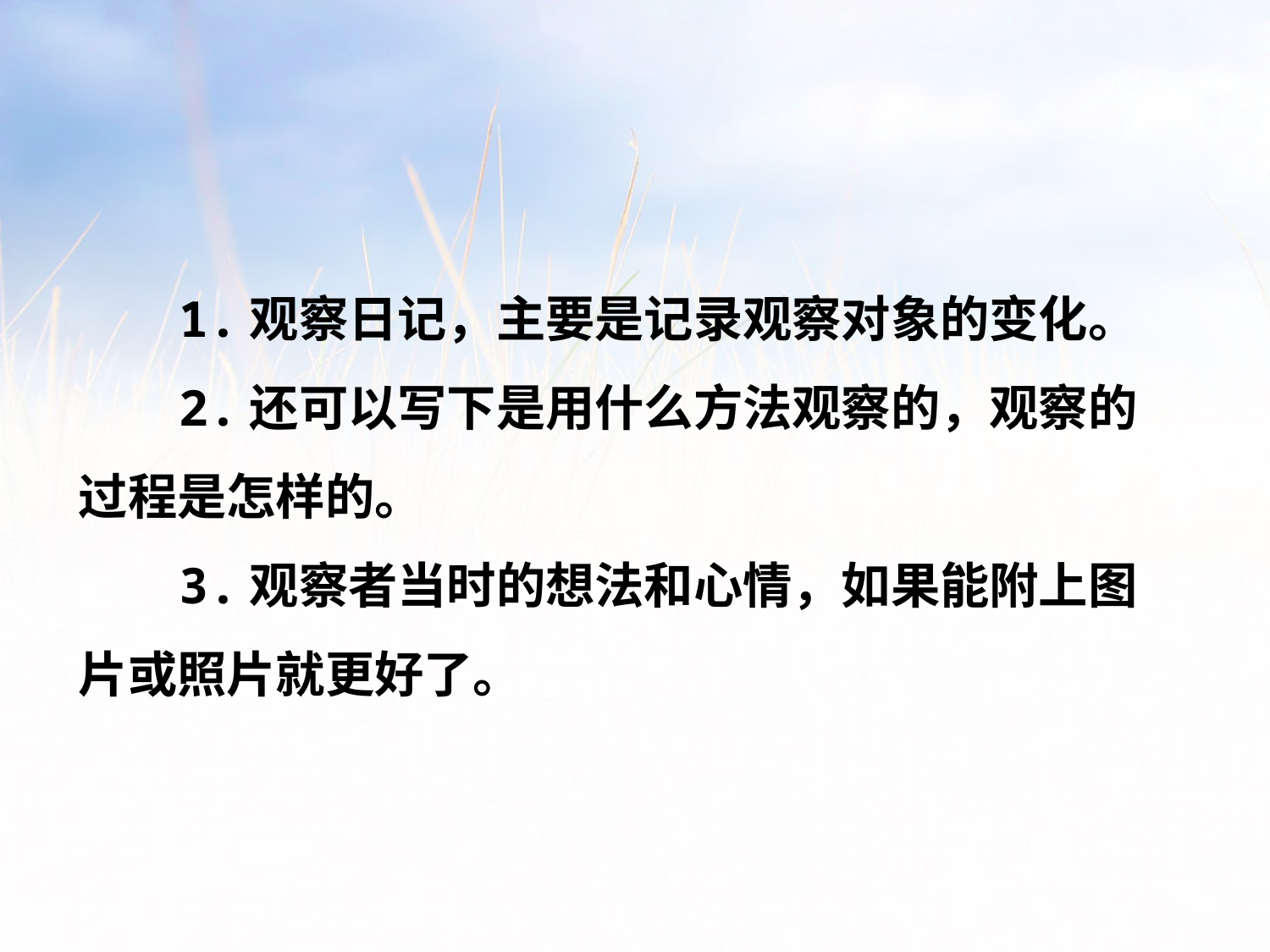

1.观察日记，主要是记录观察对象的变化。
2.还可以写下是用什么方法观察的，观察的过程是怎样的。
3.观察者当时的想法和心情，如果能附上图片或照片就更好了。